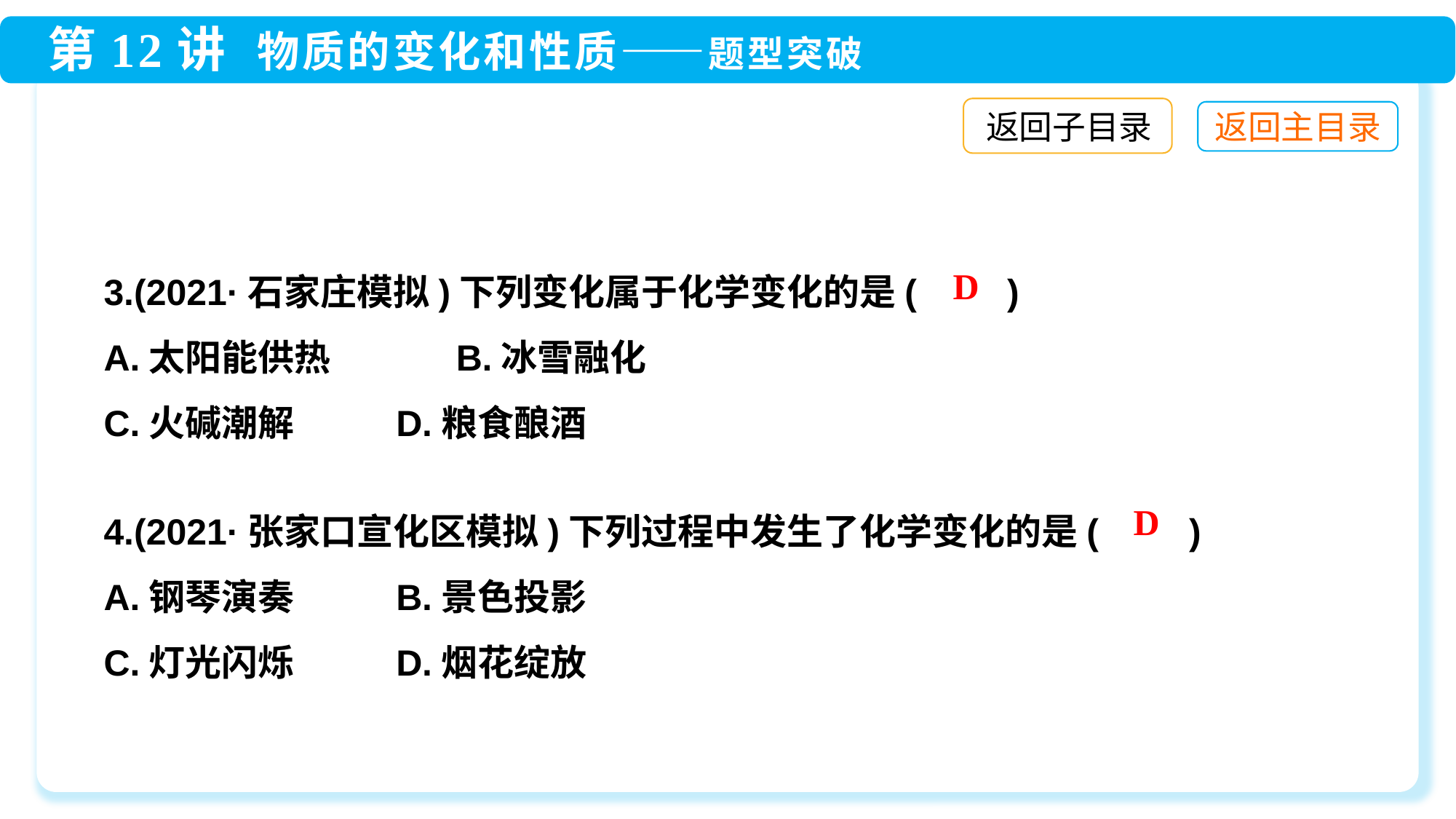

返回子目录
3.(2021·石家庄模拟)下列变化属于化学变化的是(　　)
A.太阳能供热	  B.冰雪融化
C.火碱潮解	        D.粮食酿酒
D
4.(2021·张家口宣化区模拟)下列过程中发生了化学变化的是(　　)
A.钢琴演奏	        B.景色投影
C.灯光闪烁	        D.烟花绽放
D